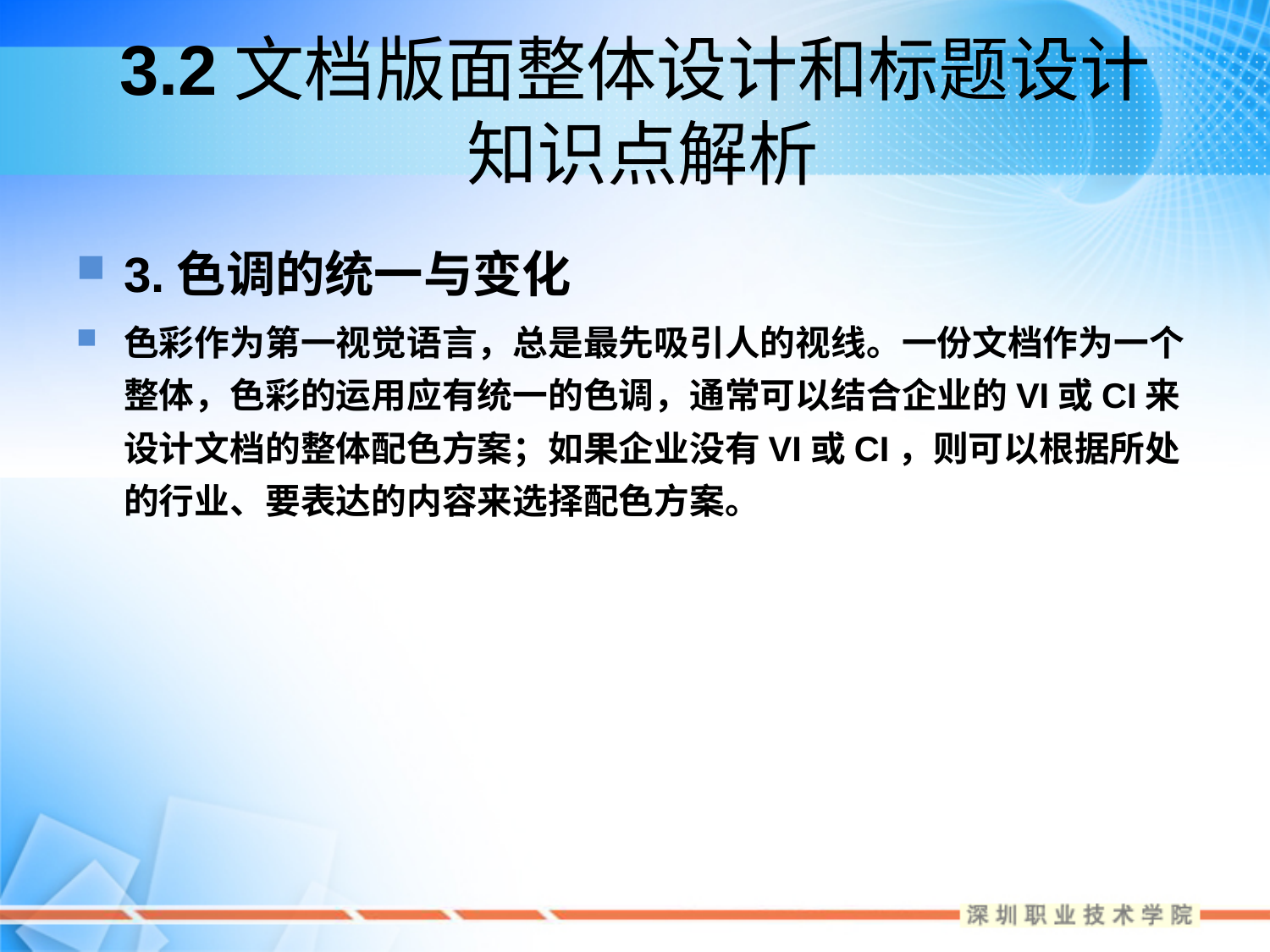

# 3.2文档版面整体设计和标题设计 知识点解析
3.色调的统一与变化
色彩作为第一视觉语言，总是最先吸引人的视线。一份文档作为一个整体，色彩的运用应有统一的色调，通常可以结合企业的VI或CI来设计文档的整体配色方案；如果企业没有VI或CI，则可以根据所处的行业、要表达的内容来选择配色方案。